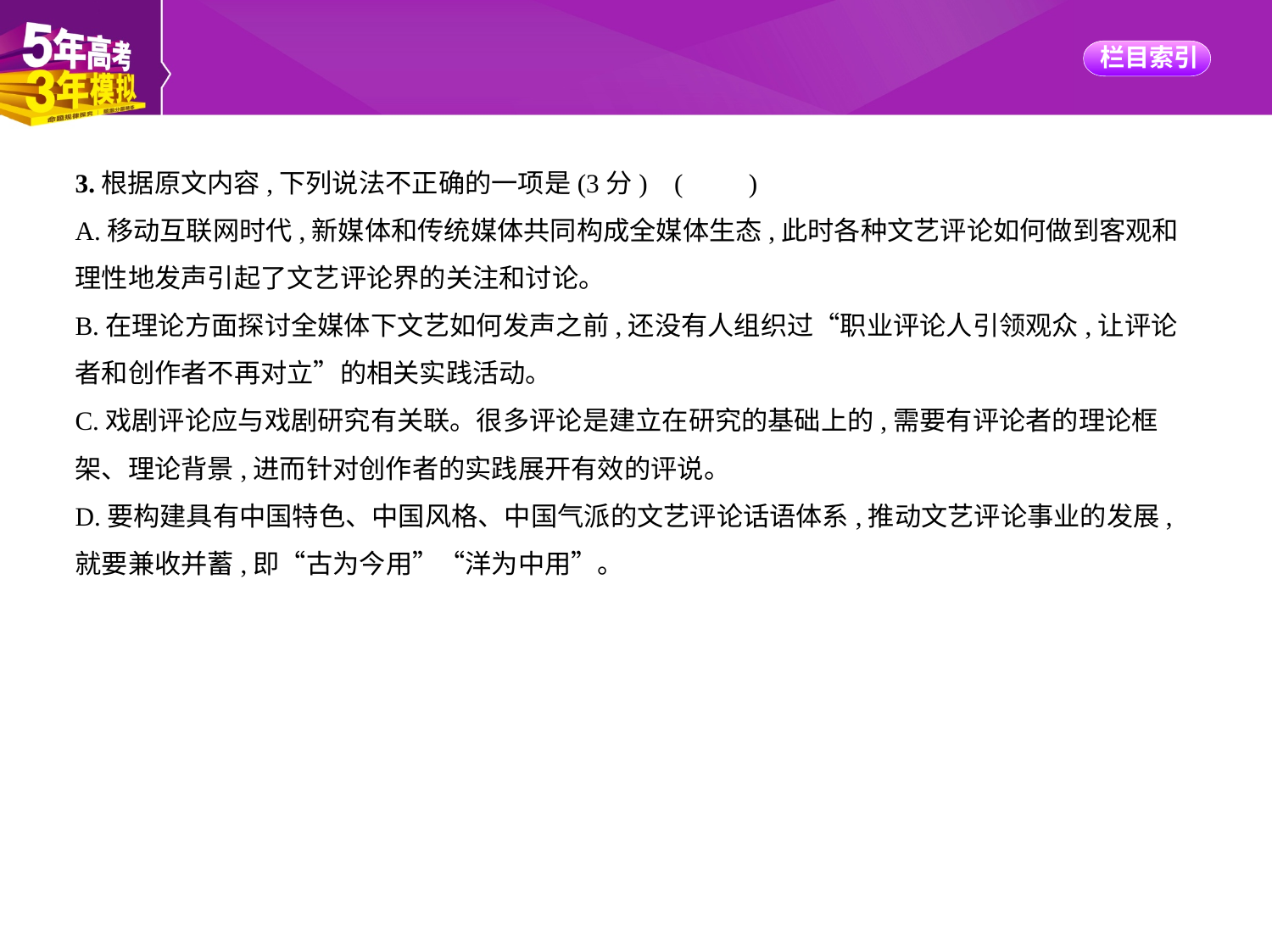

3.根据原文内容,下列说法不正确的一项是(3分) (　　)
A.移动互联网时代,新媒体和传统媒体共同构成全媒体生态,此时各种文艺评论如何做到客观和
理性地发声引起了文艺评论界的关注和讨论。
B.在理论方面探讨全媒体下文艺如何发声之前,还没有人组织过“职业评论人引领观众,让评论
者和创作者不再对立”的相关实践活动。
C.戏剧评论应与戏剧研究有关联。很多评论是建立在研究的基础上的,需要有评论者的理论框
架、理论背景,进而针对创作者的实践展开有效的评说。
D.要构建具有中国特色、中国风格、中国气派的文艺评论话语体系,推动文艺评论事业的发展,
就要兼收并蓄,即“古为今用”“洋为中用”。